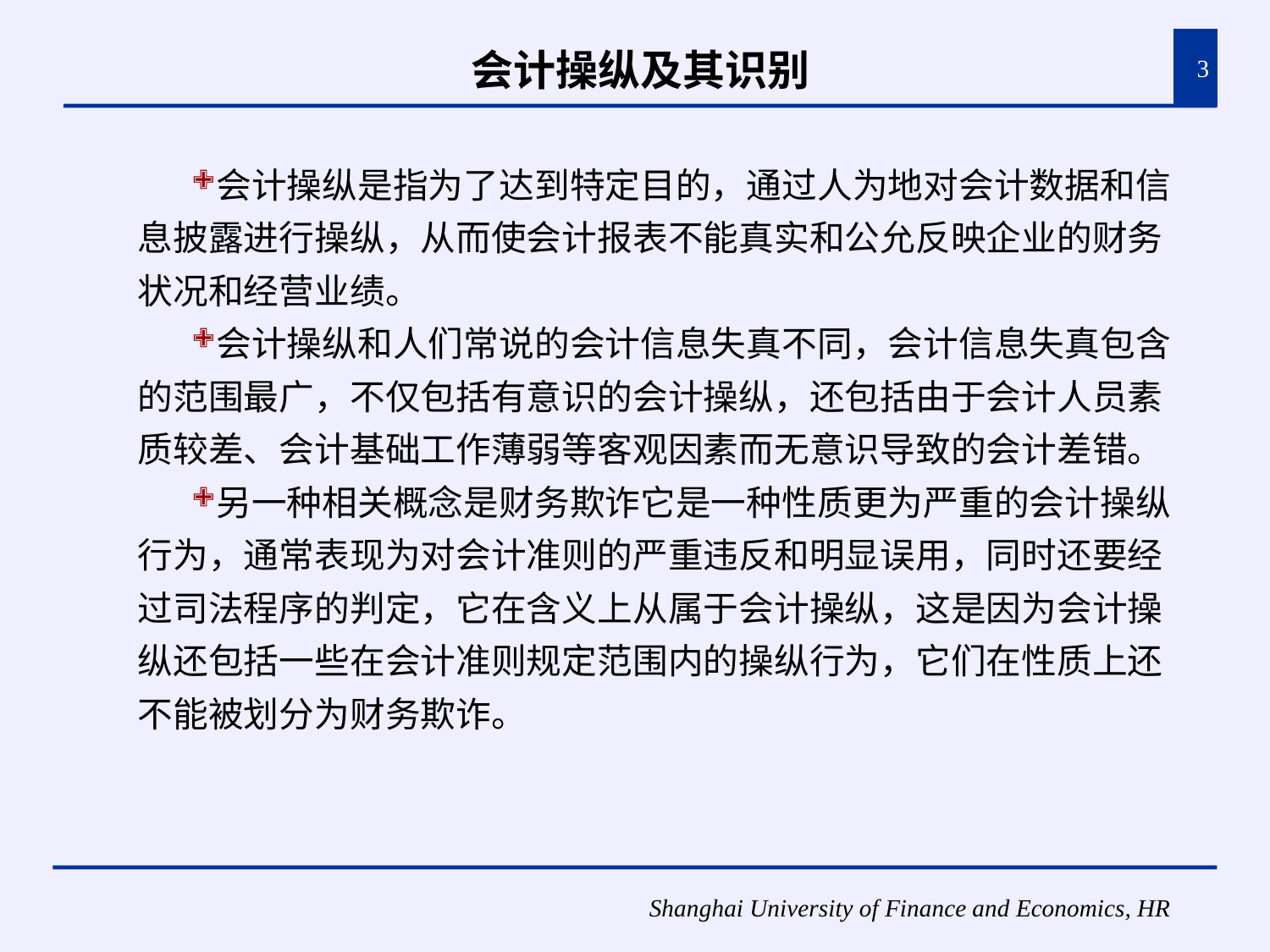

# 会计操纵及其识别
3
会计操纵是指为了达到特定目的，通过人为地对会计数据和信息披露进行操纵，从而使会计报表不能真实和公允反映企业的财务状况和经营业绩。
会计操纵和人们常说的会计信息失真不同，会计信息失真包含的范围最广，不仅包括有意识的会计操纵，还包括由于会计人员素质较差、会计基础工作薄弱等客观因素而无意识导致的会计差错。
另一种相关概念是财务欺诈它是一种性质更为严重的会计操纵行为，通常表现为对会计准则的严重违反和明显误用，同时还要经过司法程序的判定，它在含义上从属于会计操纵，这是因为会计操纵还包括一些在会计准则规定范围内的操纵行为，它们在性质上还不能被划分为财务欺诈。